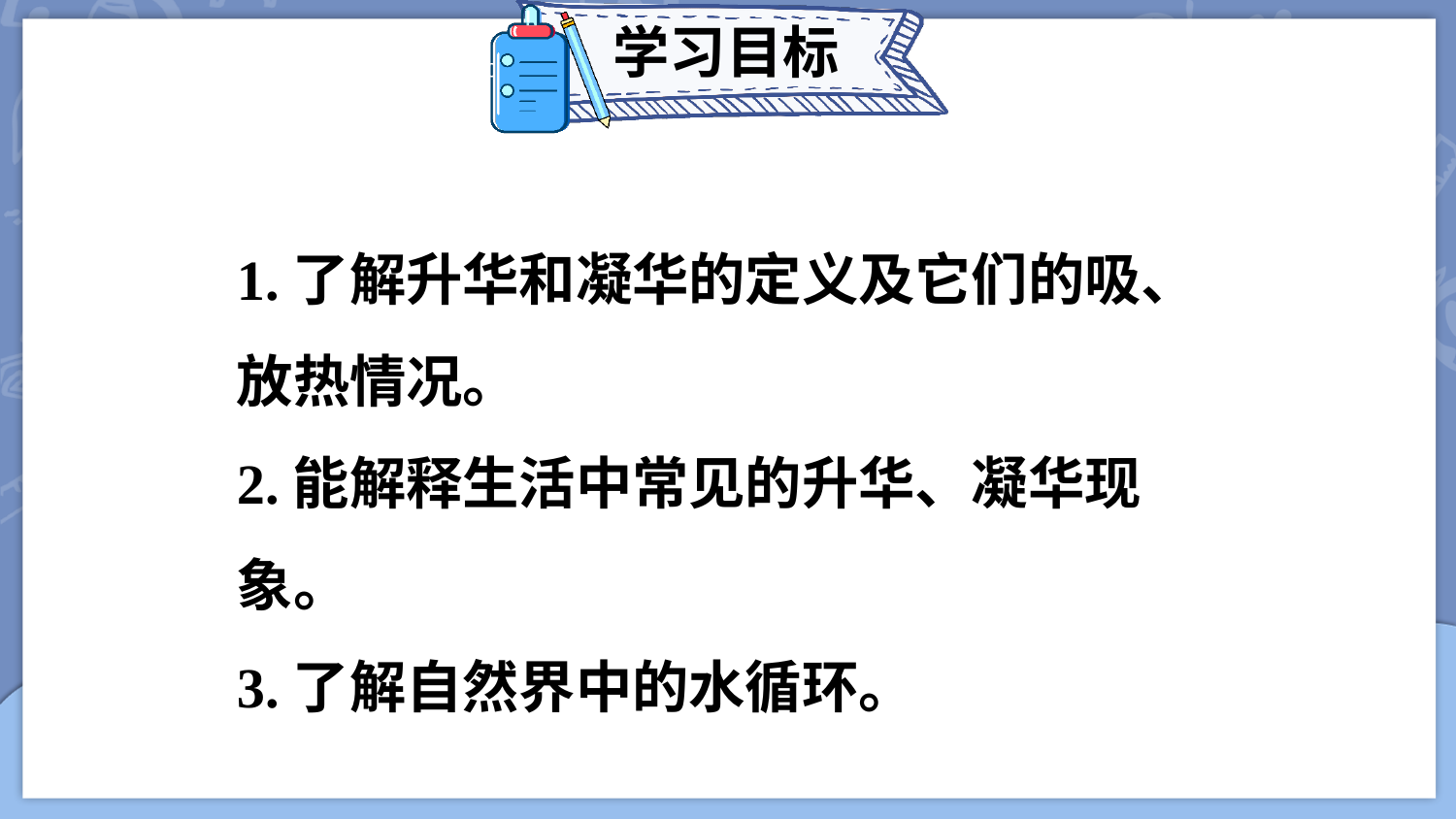

学习目标
1.了解升华和凝华的定义及它们的吸、放热情况。
2.能解释生活中常见的升华、凝华现象。
3.了解自然界中的水循环。